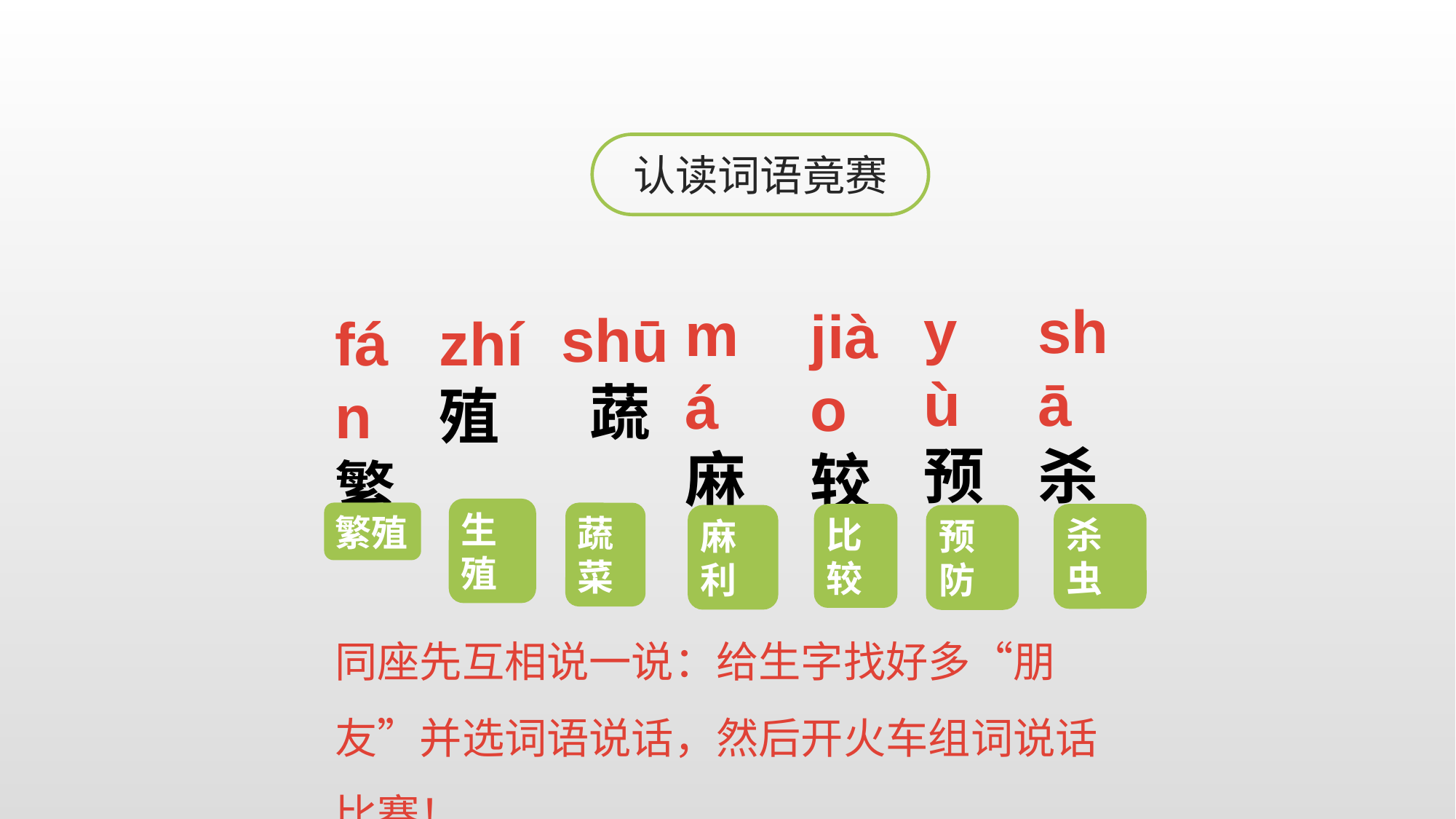

认读词语竟赛
yù
预
shā杀
má
麻
jiào
较
shū
 蔬
fán
繁
zhí
殖
生殖
繁殖
蔬菜
杀虫
比较
麻利
预防
同座先互相说一说：给生字找好多“朋友”并选词语说话，然后开火车组词说话比赛！